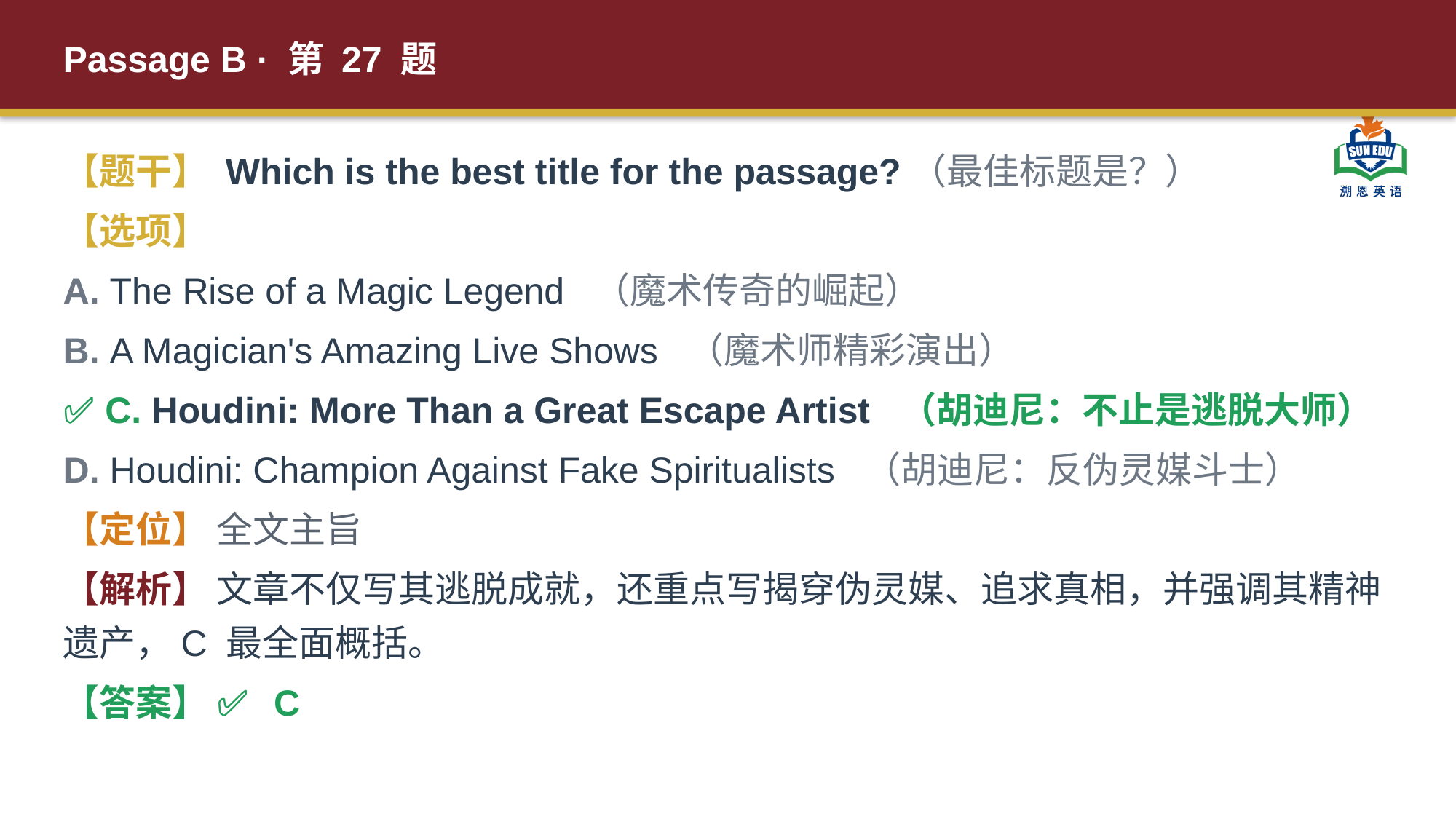

Passage B · 第 27 题

【题干】 Which is the best title for the passage?（最佳标题是？）
【选项】
A. The Rise of a Magic Legend  （魔术传奇的崛起）
B. A Magician's Amazing Live Shows  （魔术师精彩演出）
✅ C. Houdini: More Than a Great Escape Artist  （胡迪尼：不止是逃脱大师）
D. Houdini: Champion Against Fake Spiritualists  （胡迪尼：反伪灵媒斗士）
【定位】 全文主旨
【解析】 文章不仅写其逃脱成就，还重点写揭穿伪灵媒、追求真相，并强调其精神遗产，C 最全面概括。
【答案】 ✅  C